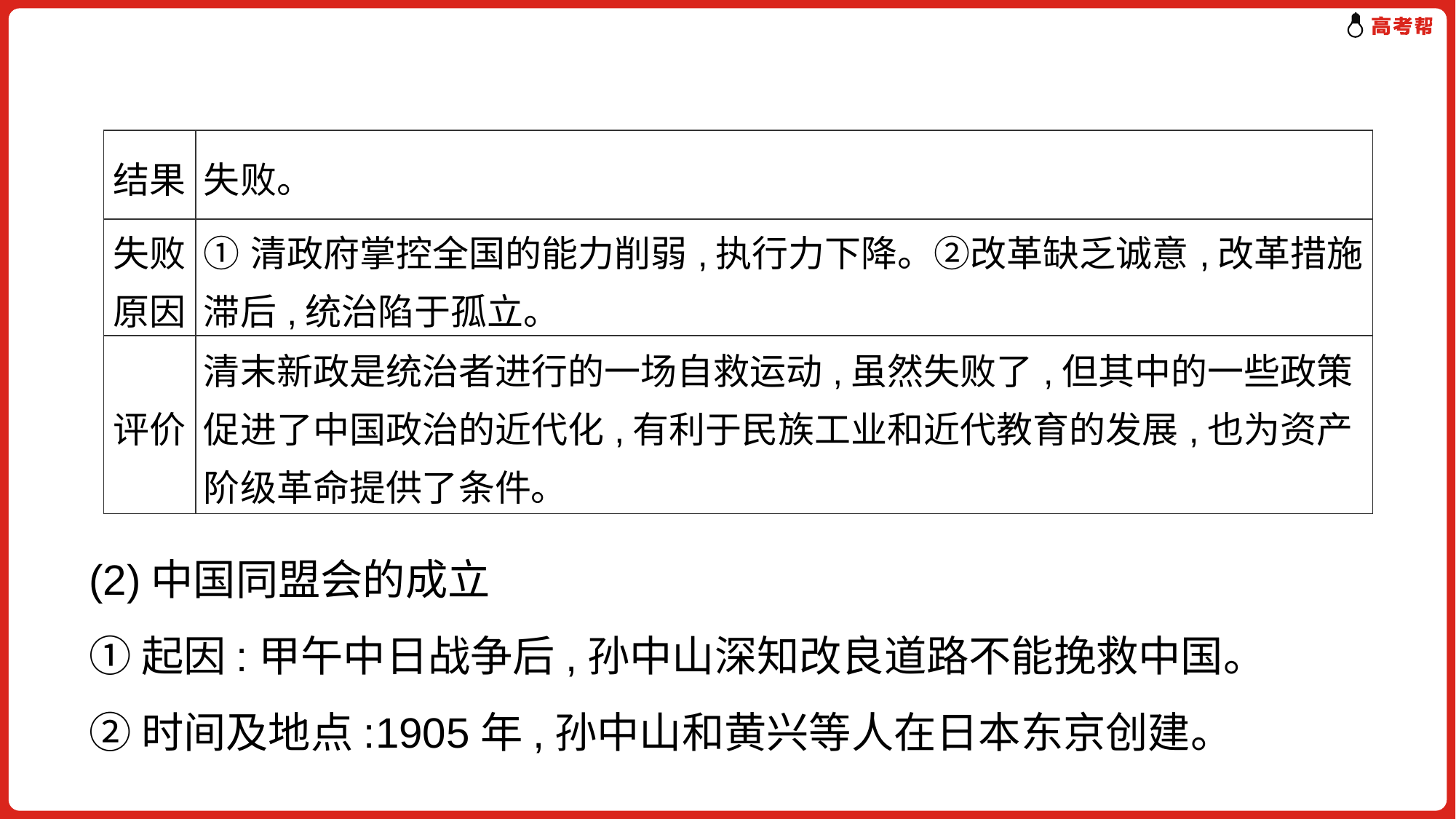

| 结果 | 失败。 |
| --- | --- |
| 失败原因 | ①清政府掌控全国的能力削弱,执行力下降。②改革缺乏诚意,改革措施滞后,统治陷于孤立。 |
| 评价 | 清末新政是统治者进行的一场自救运动,虽然失败了,但其中的一些政策促进了中国政治的近代化,有利于民族工业和近代教育的发展,也为资产阶级革命提供了条件。 |
(2)中国同盟会的成立
①起因:甲午中日战争后,孙中山深知改良道路不能挽救中国。
②时间及地点:1905年,孙中山和黄兴等人在日本东京创建。